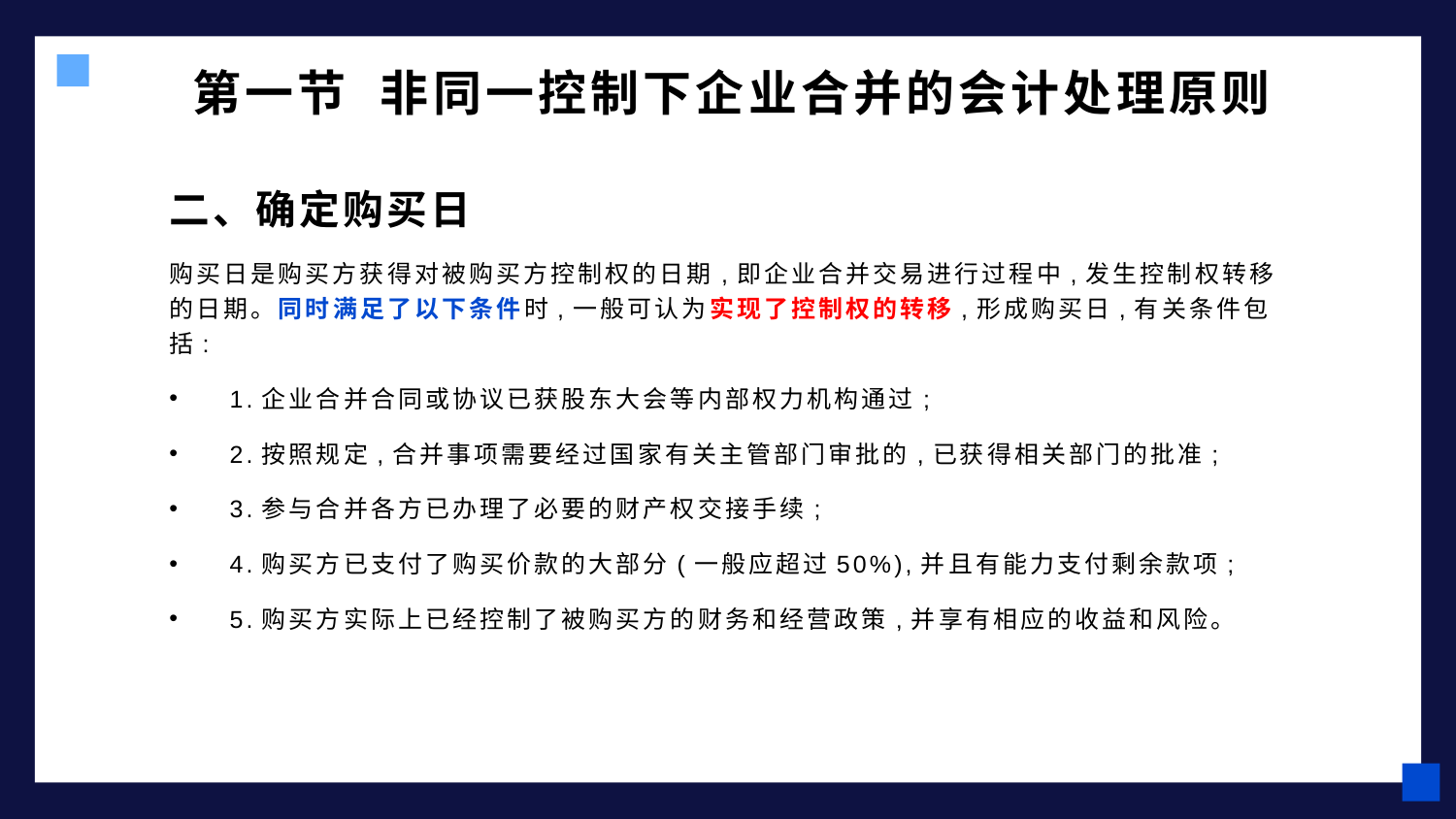

# 第一节  非同一控制下企业合并的会计处理原则
二、确定购买日
购买日是购买方获得对被购买方控制权的日期,即企业合并交易进行过程中,发生控制权转移的日期。同时满足了以下条件时,一般可认为实现了控制权的转移,形成购买日,有关条件包括:
　1.企业合并合同或协议已获股东大会等内部权力机构通过;
　2.按照规定,合并事项需要经过国家有关主管部门审批的,已获得相关部门的批准;
　3.参与合并各方已办理了必要的财产权交接手续;
　4.购买方已支付了购买价款的大部分(一般应超过50%),并且有能力支付剩余款项;
　5.购买方实际上已经控制了被购买方的财务和经营政策,并享有相应的收益和风险。